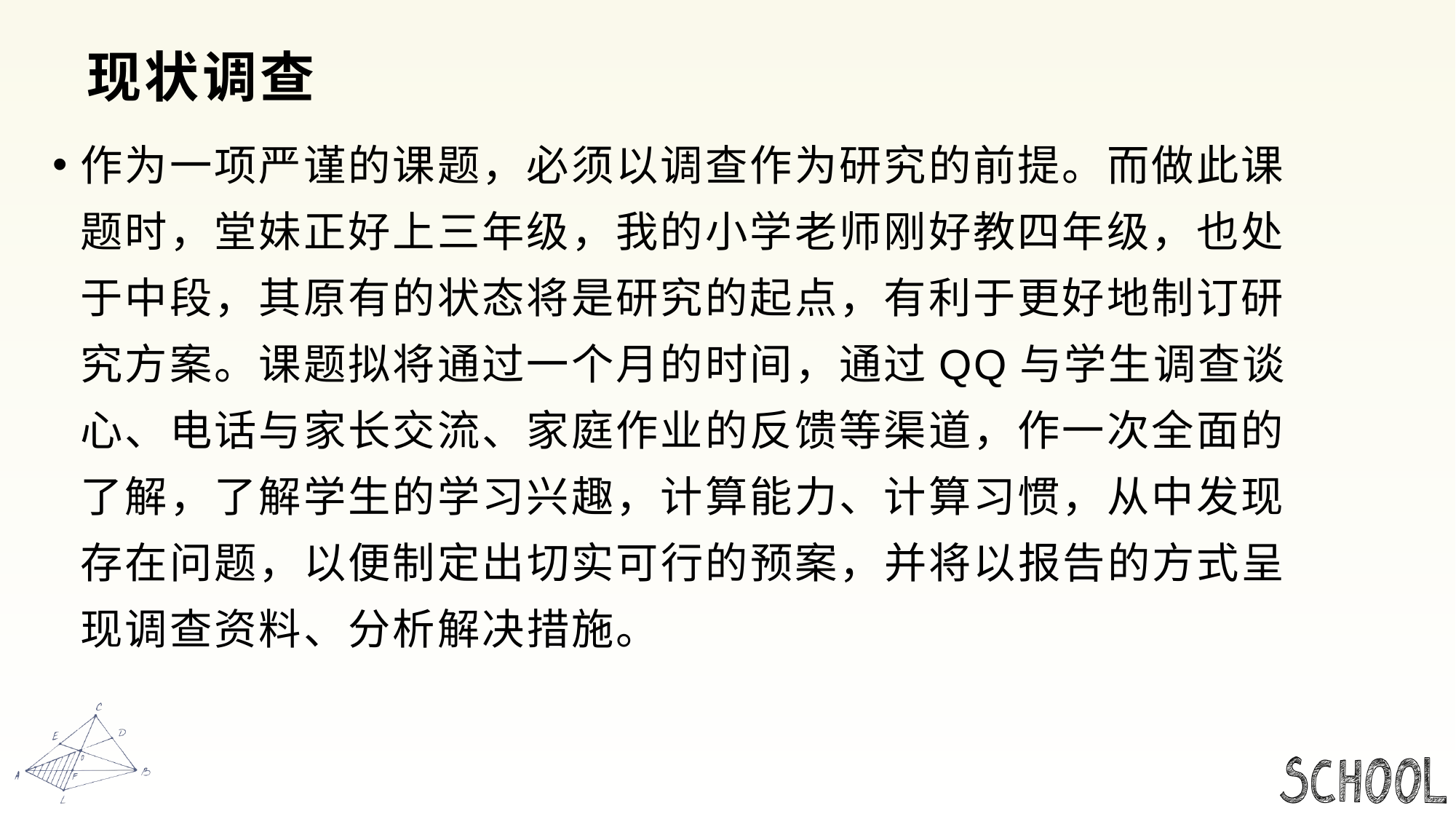

# 现状调查
作为一项严谨的课题，必须以调查作为研究的前提。而做此课题时，堂妹正好上三年级，我的小学老师刚好教四年级，也处于中段，其原有的状态将是研究的起点，有利于更好地制订研究方案。课题拟将通过一个月的时间，通过QQ与学生调查谈心、电话与家长交流、家庭作业的反馈等渠道，作一次全面的了解，了解学生的学习兴趣，计算能力、计算习惯，从中发现存在问题，以便制定出切实可行的预案，并将以报告的方式呈现调查资料、分析解决措施。